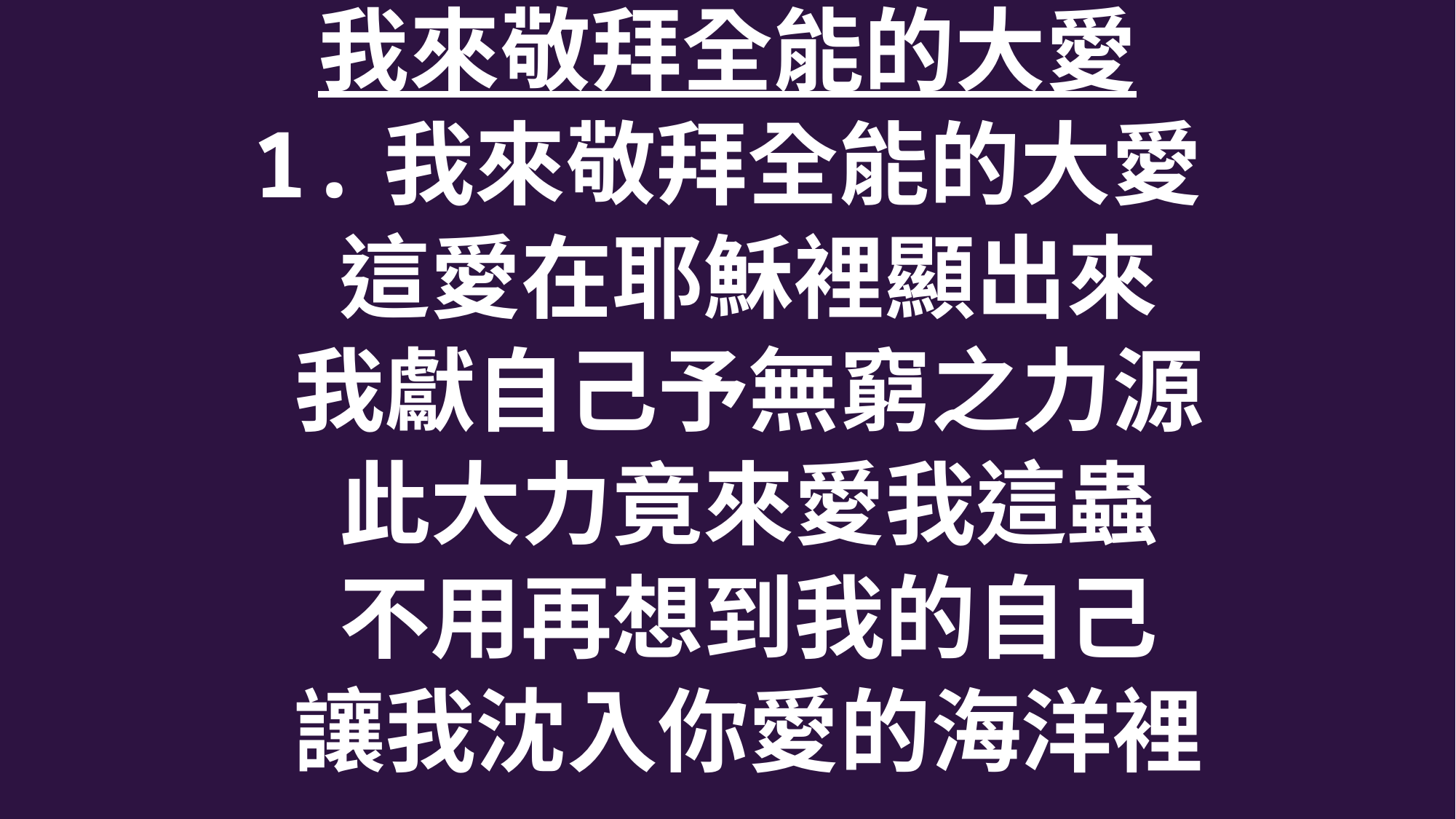

我來敬拜全能的大愛
1.我來敬拜全能的大愛
 這愛在耶穌裡顯出來
 我獻自己予無窮之力源
 此大力竟來愛我這蟲
 不用再想到我的自己
 讓我沈入你愛的海洋裡